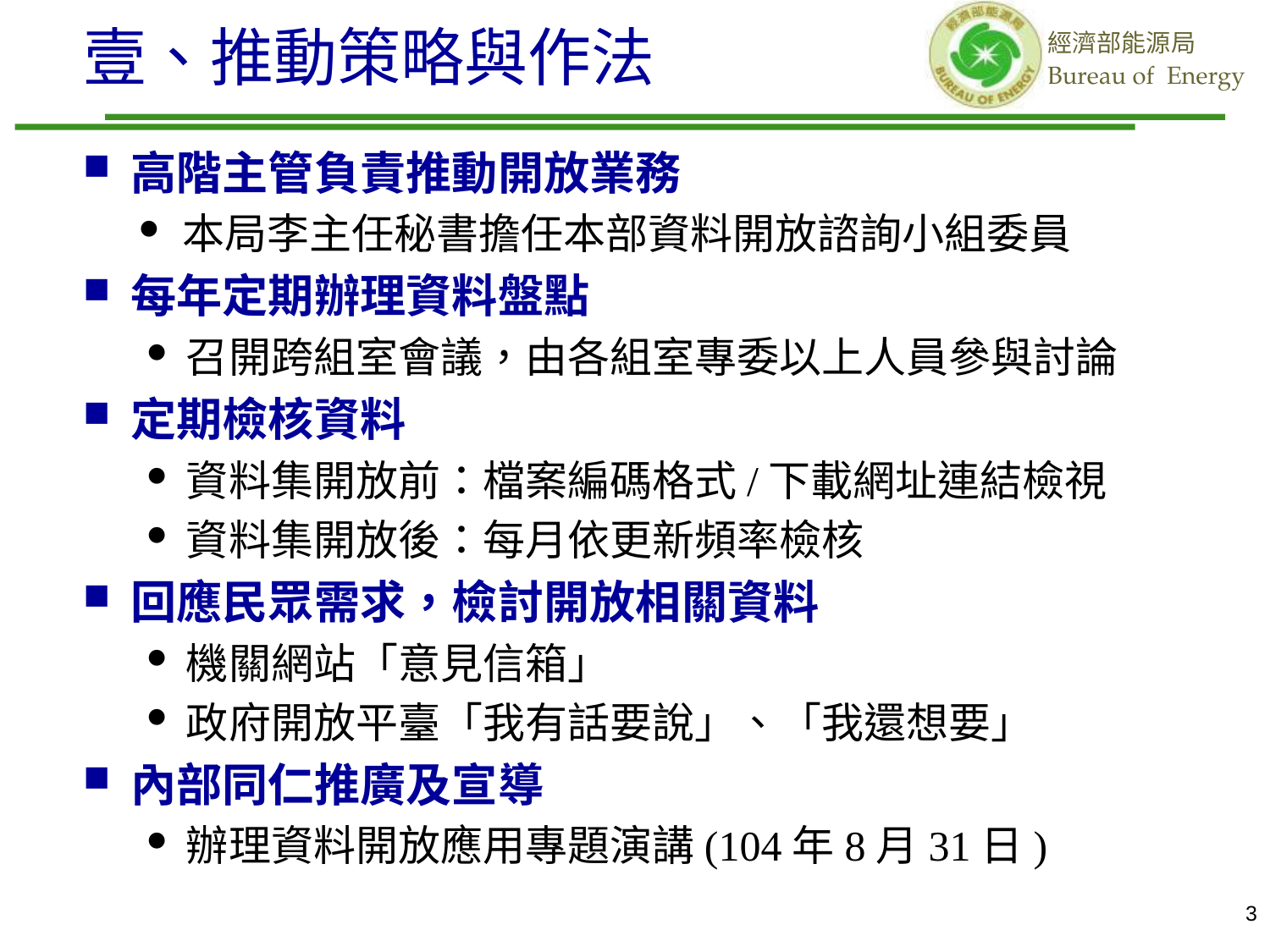

# 壹、推動策略與作法
高階主管負責推動開放業務
本局李主任秘書擔任本部資料開放諮詢小組委員
每年定期辦理資料盤點
召開跨組室會議，由各組室專委以上人員參與討論
定期檢核資料
資料集開放前：檔案編碼格式/下載網址連結檢視
資料集開放後：每月依更新頻率檢核
回應民眾需求，檢討開放相關資料
機關網站「意見信箱」
政府開放平臺「我有話要說」、「我還想要」
內部同仁推廣及宣導
辦理資料開放應用專題演講(104年8月31日)
3